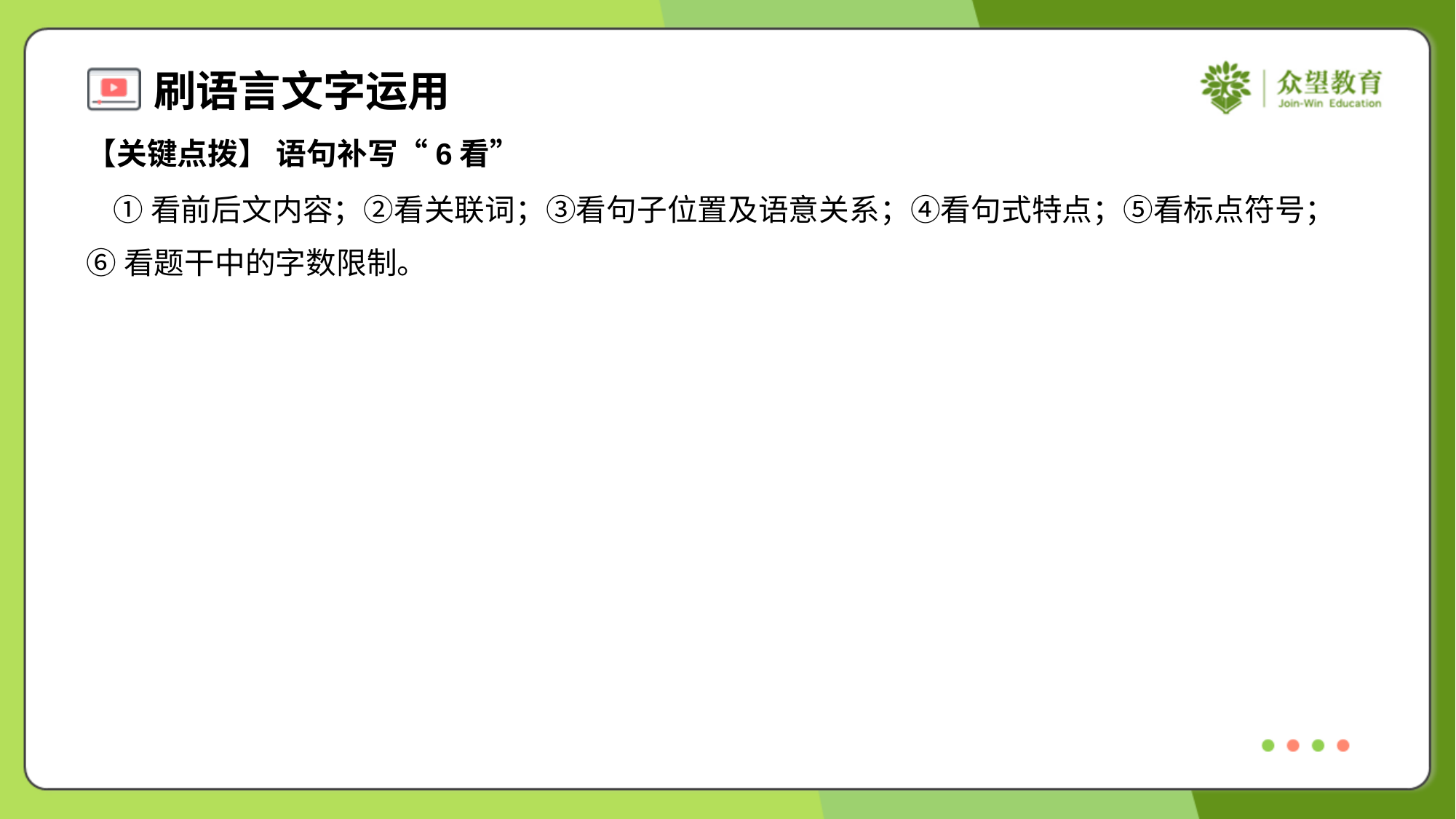

【关键点拨】 语句补写“6看”
    ①看前后文内容；②看关联词；③看句子位置及语意关系；④看句式特点；⑤看标点符号；
⑥看题干中的字数限制。